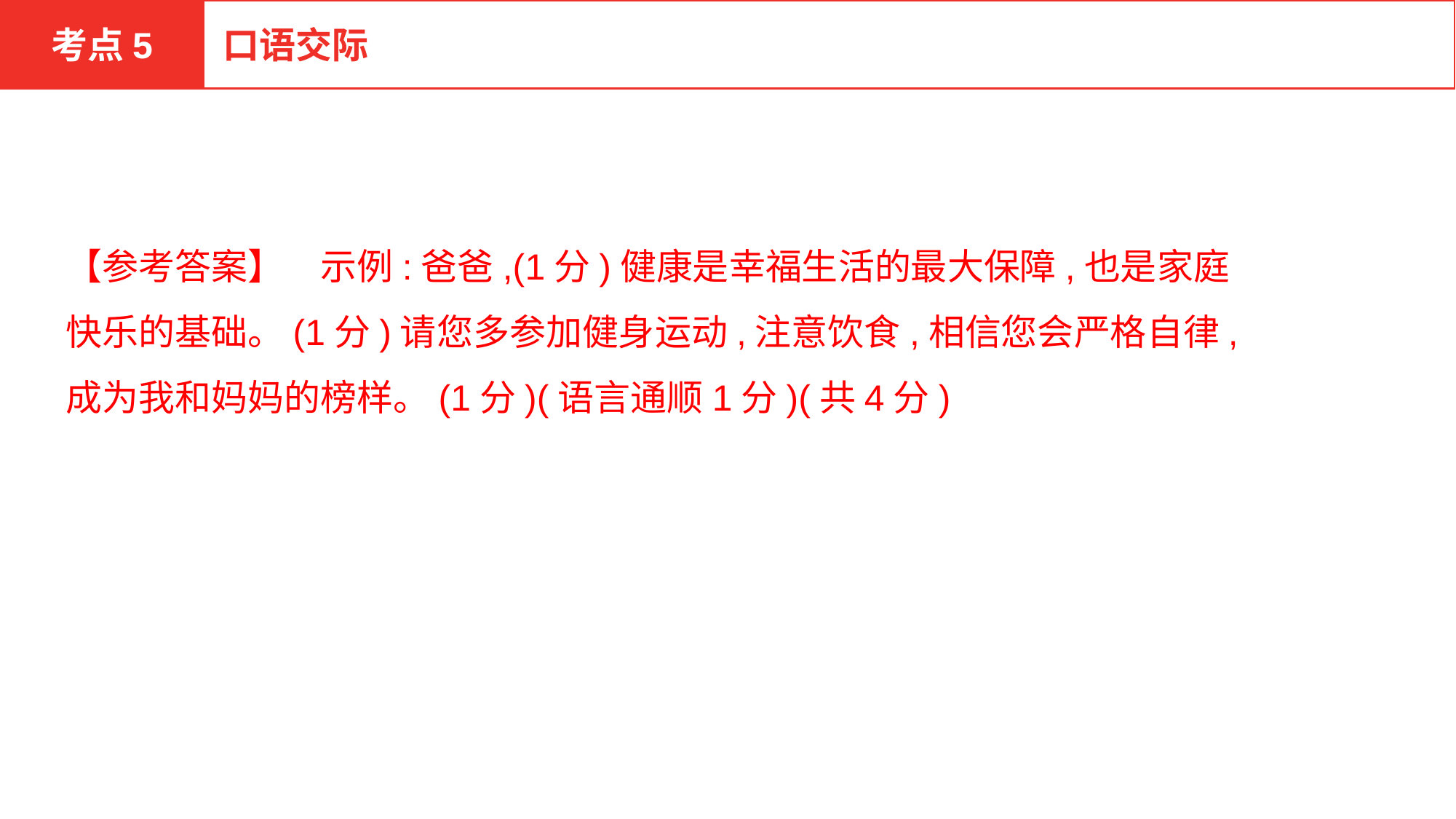

考点5
口语交际
【参考答案】　示例:爸爸,(1分)健康是幸福生活的最大保障,也是家庭快乐的基础。(1分)请您多参加健身运动,注意饮食,相信您会严格自律,成为我和妈妈的榜样。(1分)(语言通顺1分)(共4分)